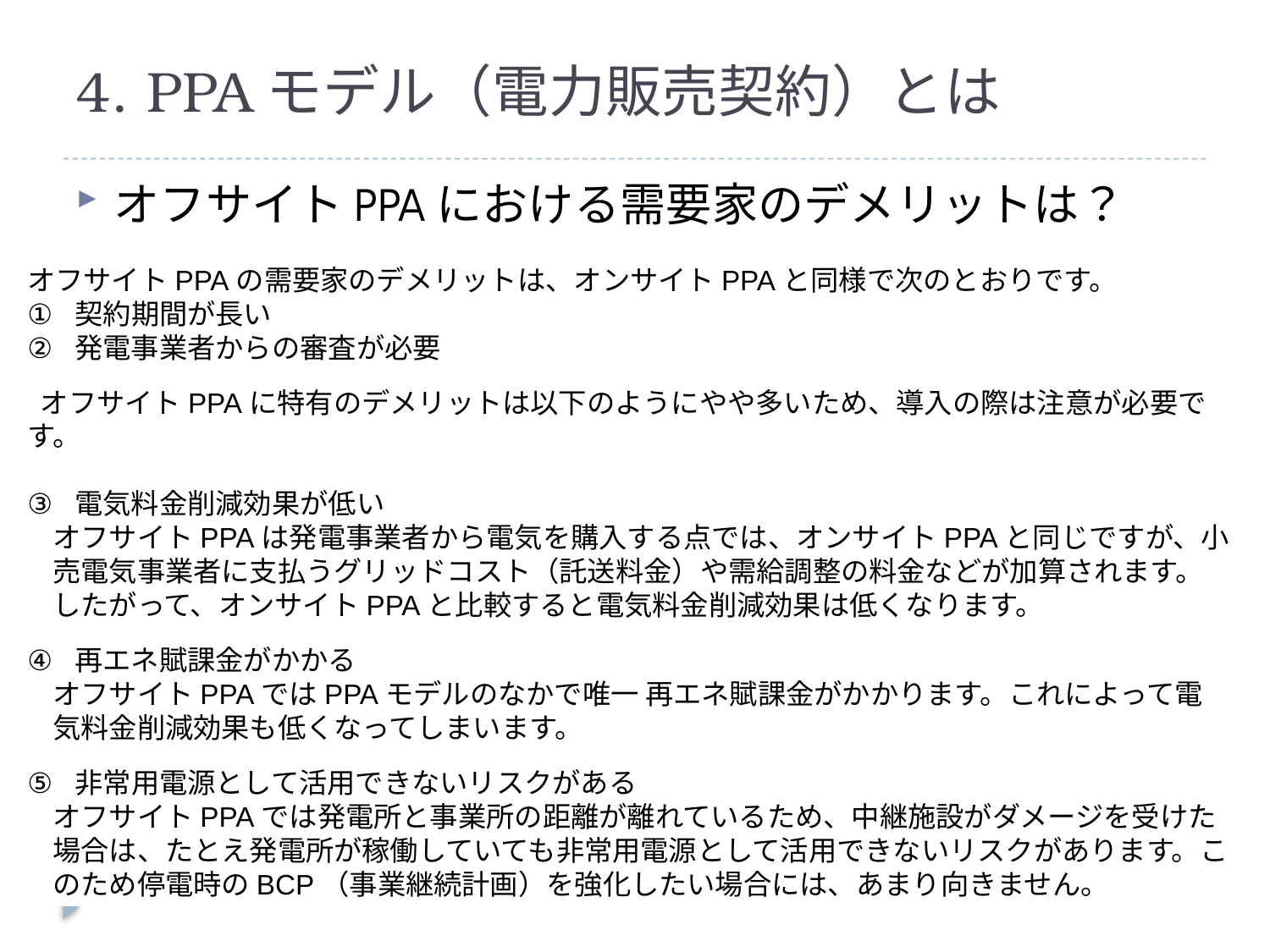

# 4. PPAモデル（電力販売契約）とは
オフサイトPPAにおける需要家のデメリットは？

オフサイトPPAの需要家のデメリットは、オンサイトPPAと同様で次のとおりです。
契約期間が長い
発電事業者からの審査が必要
 オフサイトPPAに特有のデメリットは以下のようにやや多いため、導入の際は注意が必要です。

電気料金削減効果が低い
オフサイトPPAは発電事業者から電気を購入する点では、オンサイトPPAと同じですが、小売電気事業者に支払うグリッドコスト（託送料金）や需給調整の料金などが加算されます。したがって、オンサイトPPAと比較すると電気料金削減効果は低くなります。
再エネ賦課金がかかる
オフサイトPPAではPPAモデルのなかで唯一 再エネ賦課金がかかります。これによって電気料金削減効果も低くなってしまいます。
非常用電源として活用できないリスクがある
オフサイトPPAでは発電所と事業所の距離が離れているため、中継施設がダメージを受けた場合は、たとえ発電所が稼働していても非常用電源として活用できないリスクがあります。このため停電時のBCP（事業継続計画）を強化したい場合には、あまり向きません。